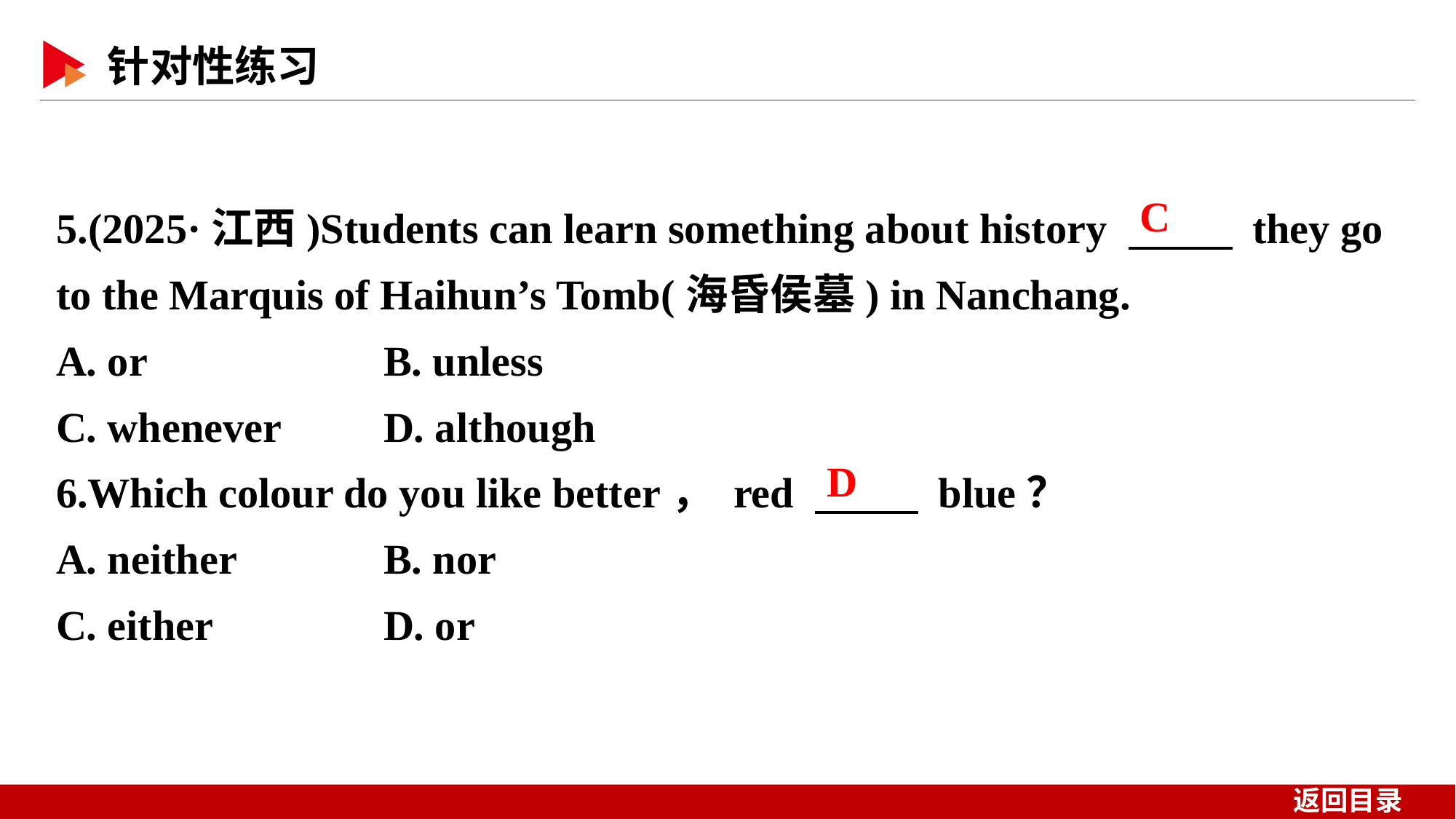

5.(2025·江西)Students can learn something about history 　  　 they go to the Marquis of Haihun’s Tomb(海昏侯墓) in Nanchang.
A. or                	B. unless
C. whenever        	D. although
6.Which colour do you like better， red 　  　 blue？
A. neither        	B. nor
C. either            	D. or
C
D